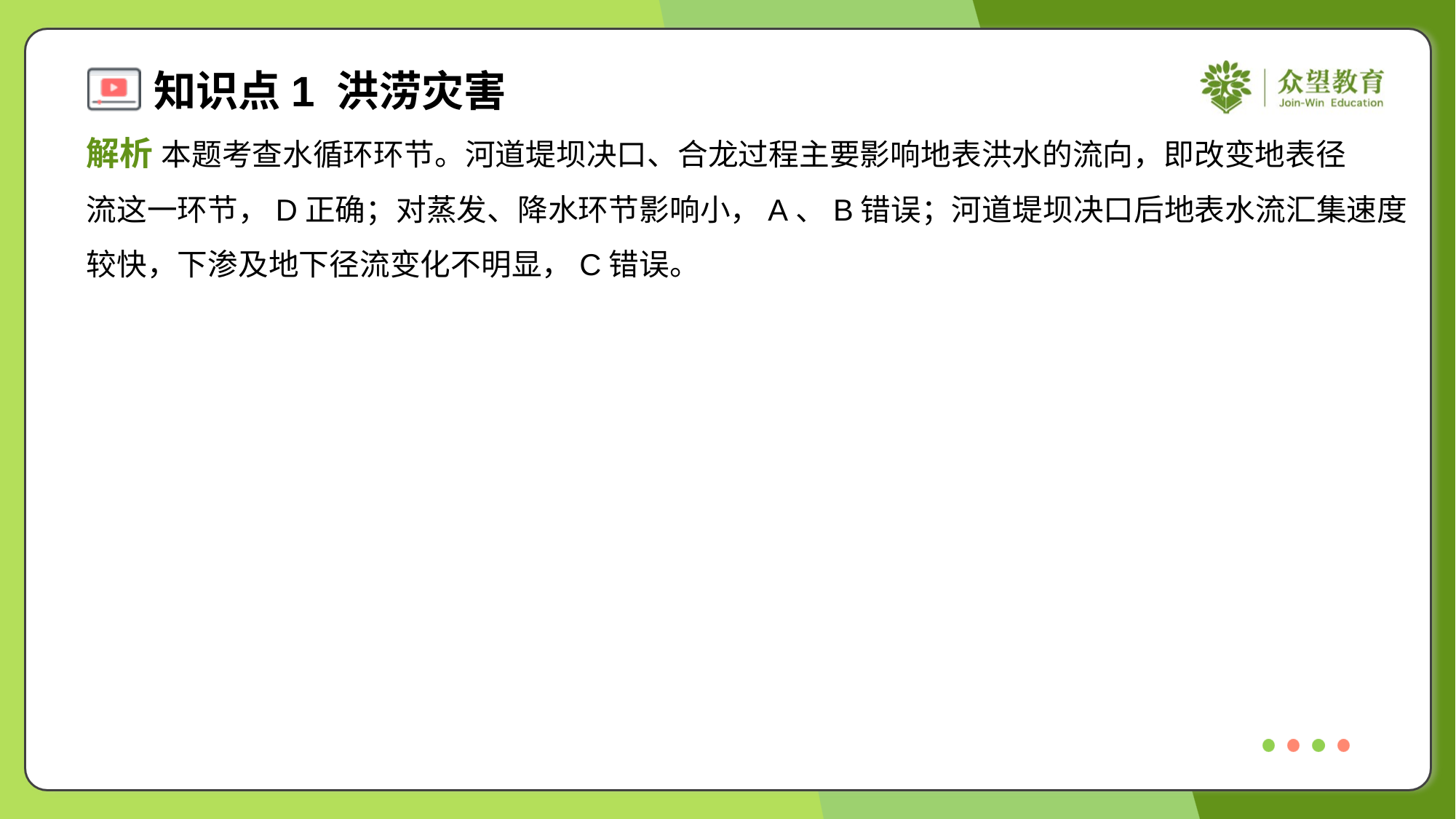

解析 本题考查水循环环节。河道堤坝决口、合龙过程主要影响地表洪水的流向，即改变地表径
流这一环节，D正确；对蒸发、降水环节影响小，A、B错误；河道堤坝决口后地表水流汇集速度
较快，下渗及地下径流变化不明显，C错误。